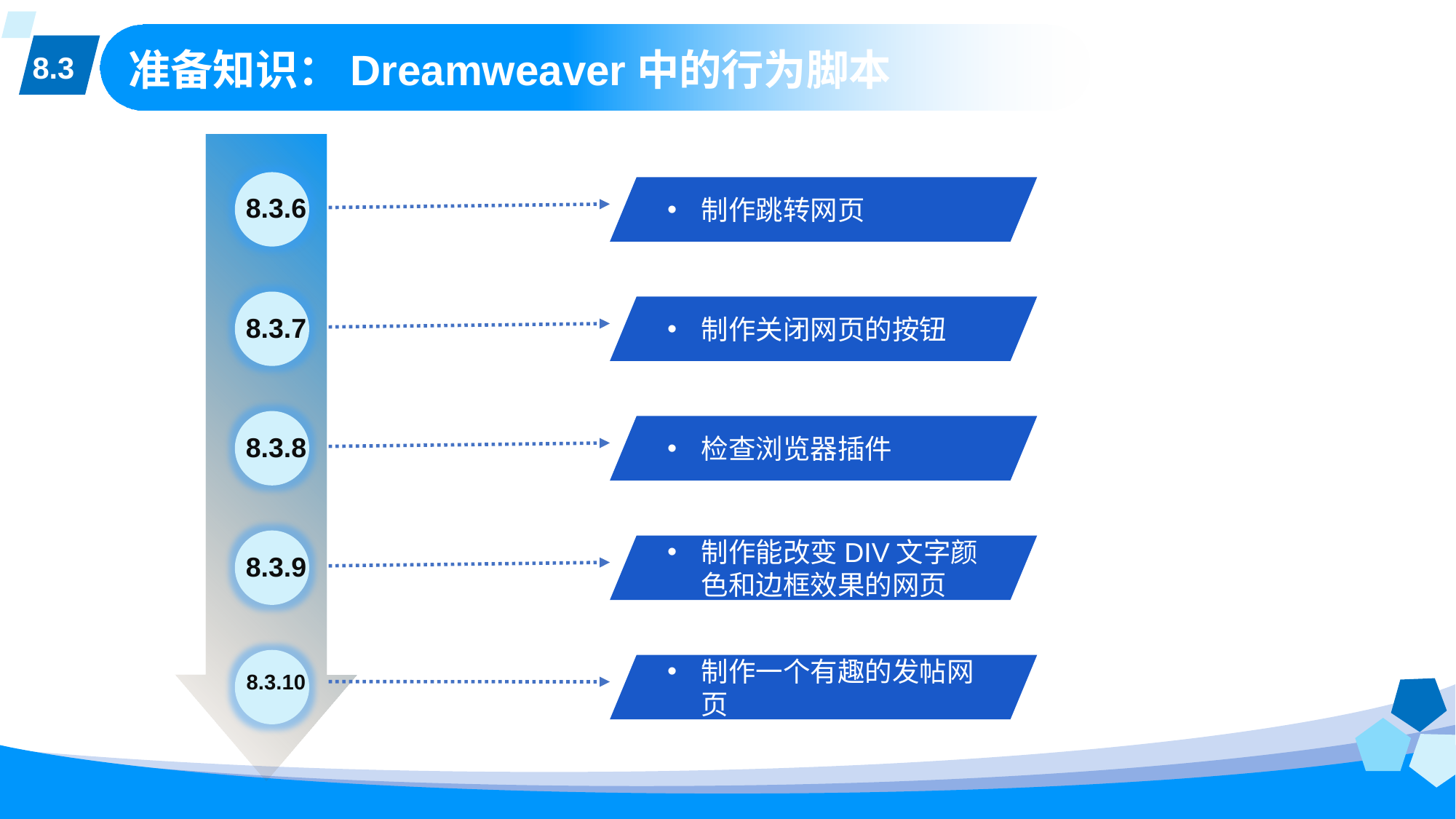

8.3
# 准备知识：Dreamweaver中的行为脚本

8.3.6
制作跳转网页

8.3.7
制作关闭网页的按钮

8.3.8
检查浏览器插件

8.3.9
制作能改变DIV文字颜色和边框效果的网页

8.3.10
制作一个有趣的发帖网页